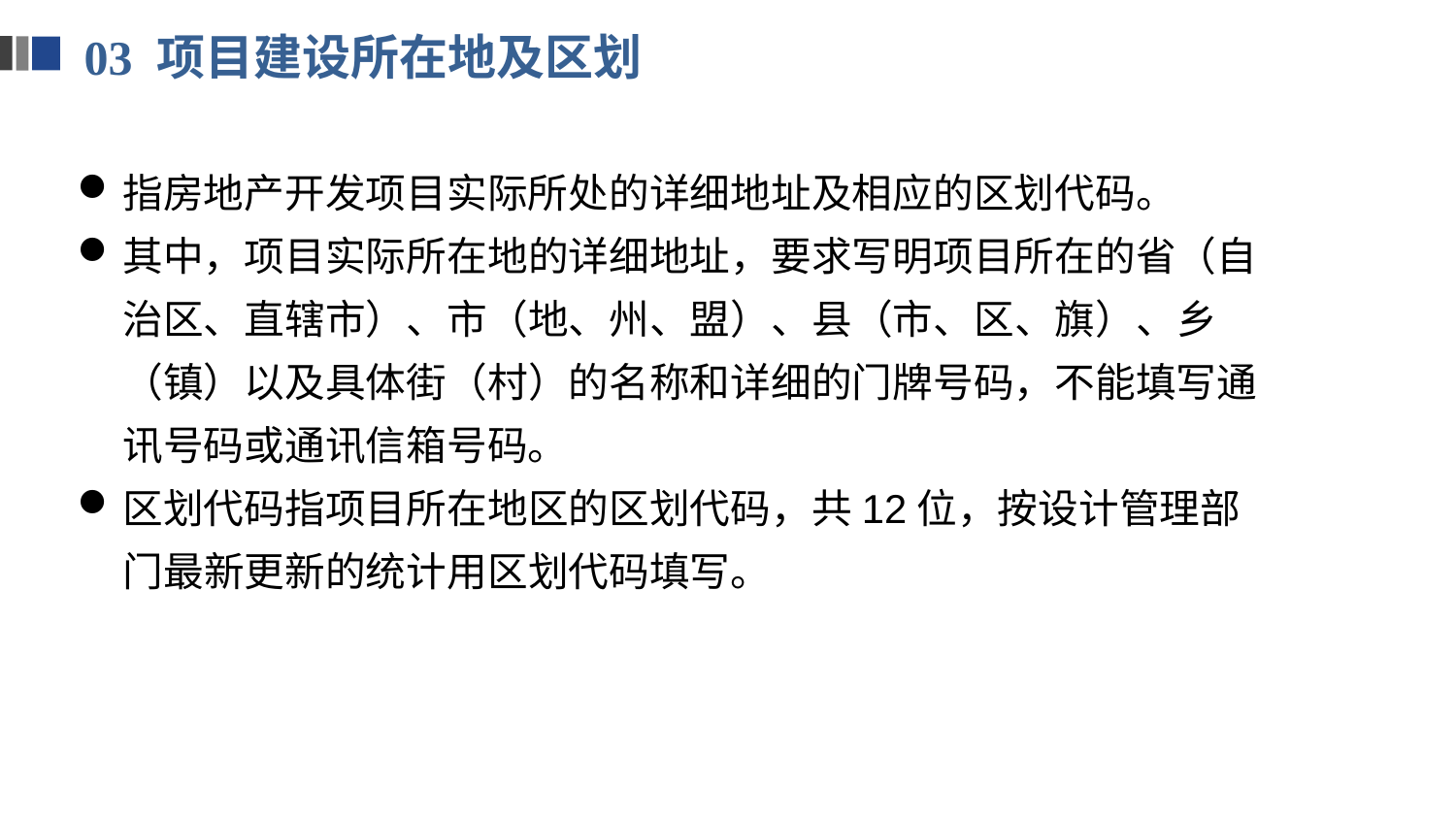

03 项目建设所在地及区划

指房地产开发项目实际所处的详细地址及相应的区划代码。
其中，项目实际所在地的详细地址，要求写明项目所在的省（自治区、直辖市）、市（地、州、盟）、县（市、区、旗）、乡（镇）以及具体街（村）的名称和详细的门牌号码，不能填写通讯号码或通讯信箱号码。
区划代码指项目所在地区的区划代码，共12位，按设计管理部门最新更新的统计用区划代码填写。